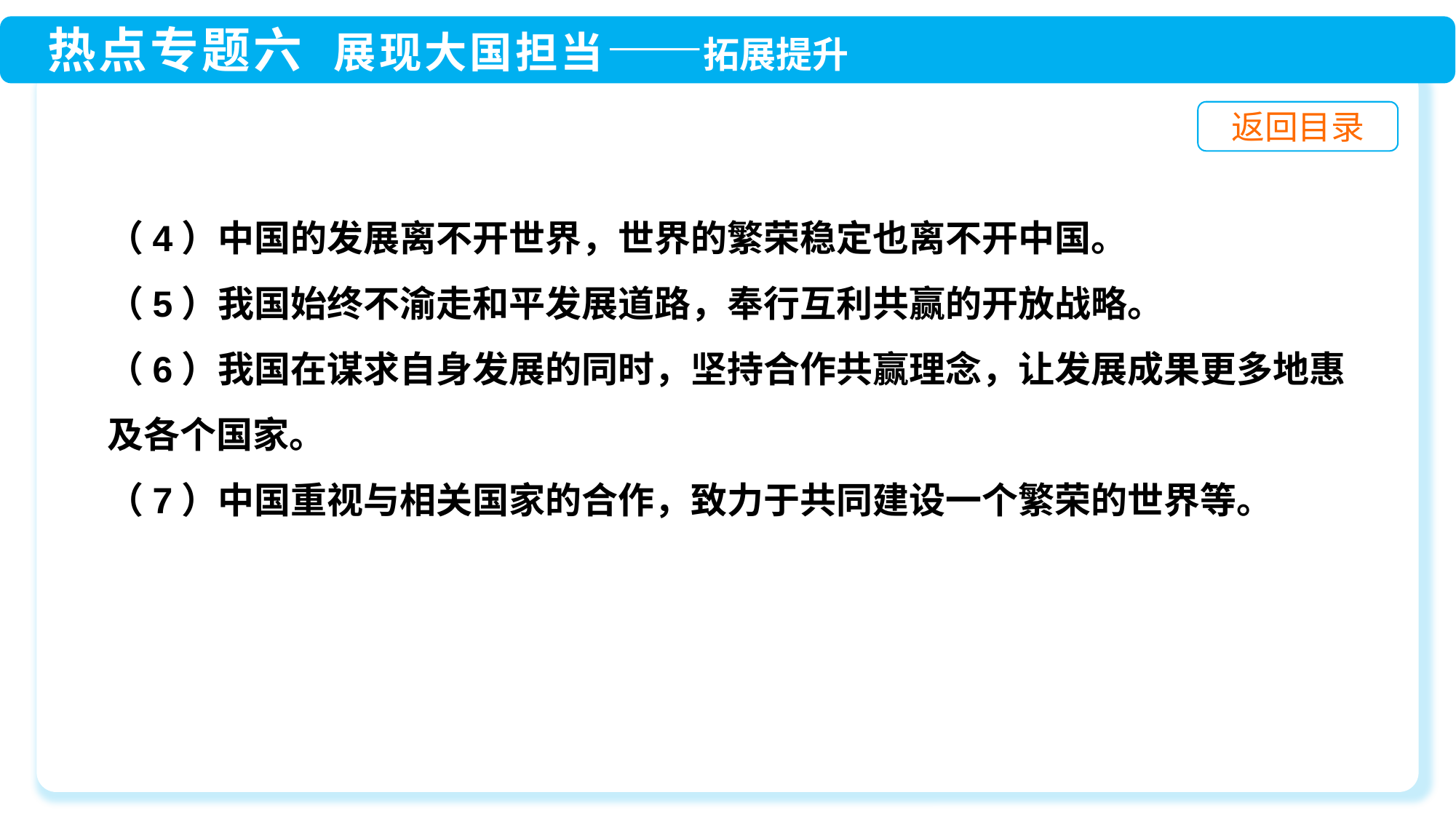

（4）中国的发展离不开世界，世界的繁荣稳定也离不开中国。
（5）我国始终不渝走和平发展道路，奉行互利共赢的开放战略。
（6）我国在谋求自身发展的同时，坚持合作共赢理念，让发展成果更多地惠及各个国家。
（7）中国重视与相关国家的合作，致力于共同建设一个繁荣的世界等。